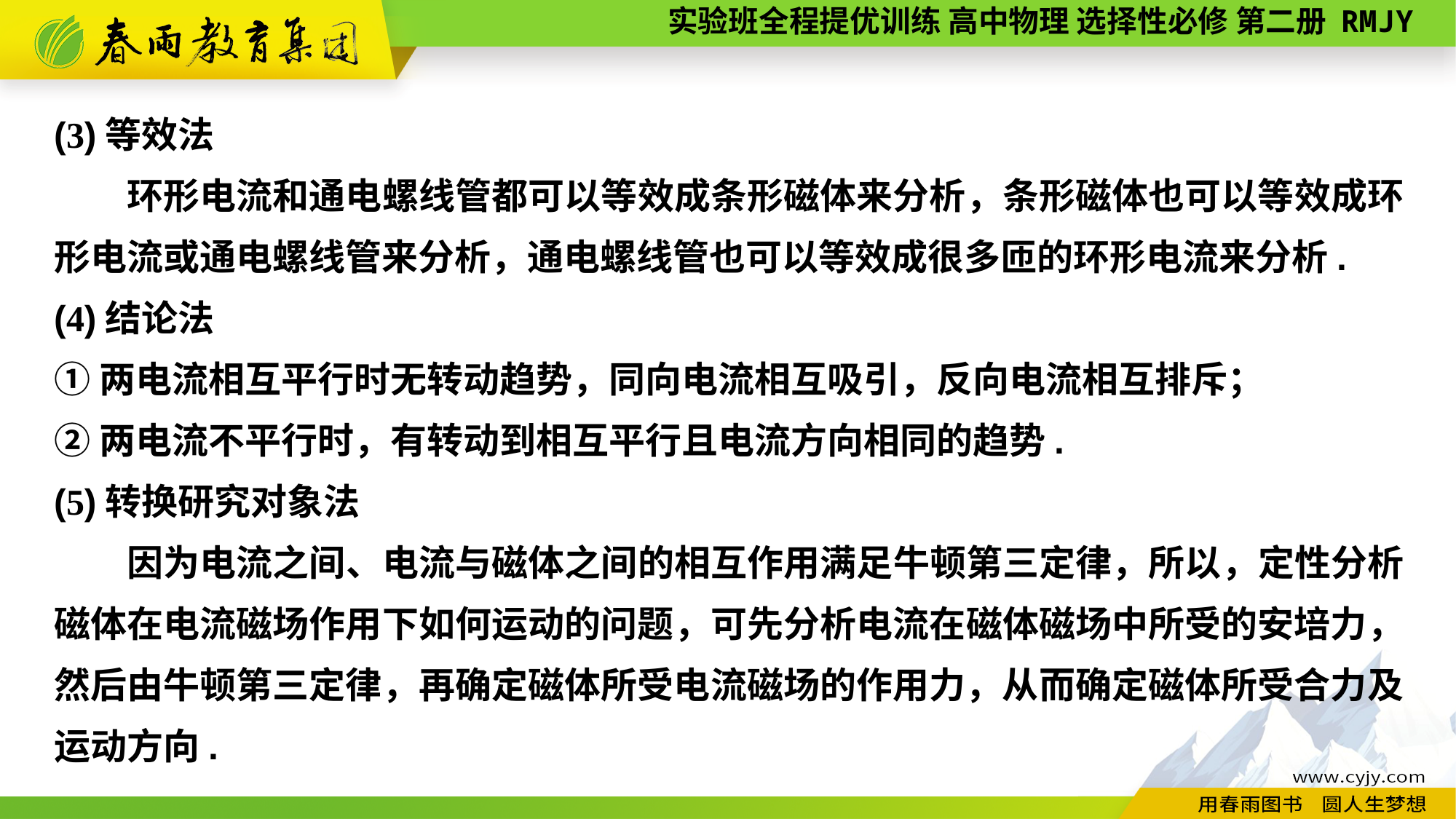

(3)等效法
　　环形电流和通电螺线管都可以等效成条形磁体来分析，条形磁体也可以等效成环形电流或通电螺线管来分析，通电螺线管也可以等效成很多匝的环形电流来分析.
(4)结论法
①两电流相互平行时无转动趋势，同向电流相互吸引，反向电流相互排斥；
②两电流不平行时，有转动到相互平行且电流方向相同的趋势.
(5)转换研究对象法
因为电流之间、电流与磁体之间的相互作用满足牛顿第三定律，所以，定性分析磁体在电流磁场作用下如何运动的问题，可先分析电流在磁体磁场中所受的安培力，然后由牛顿第三定律，再确定磁体所受电流磁场的作用力，从而确定磁体所受合力及运动方向.